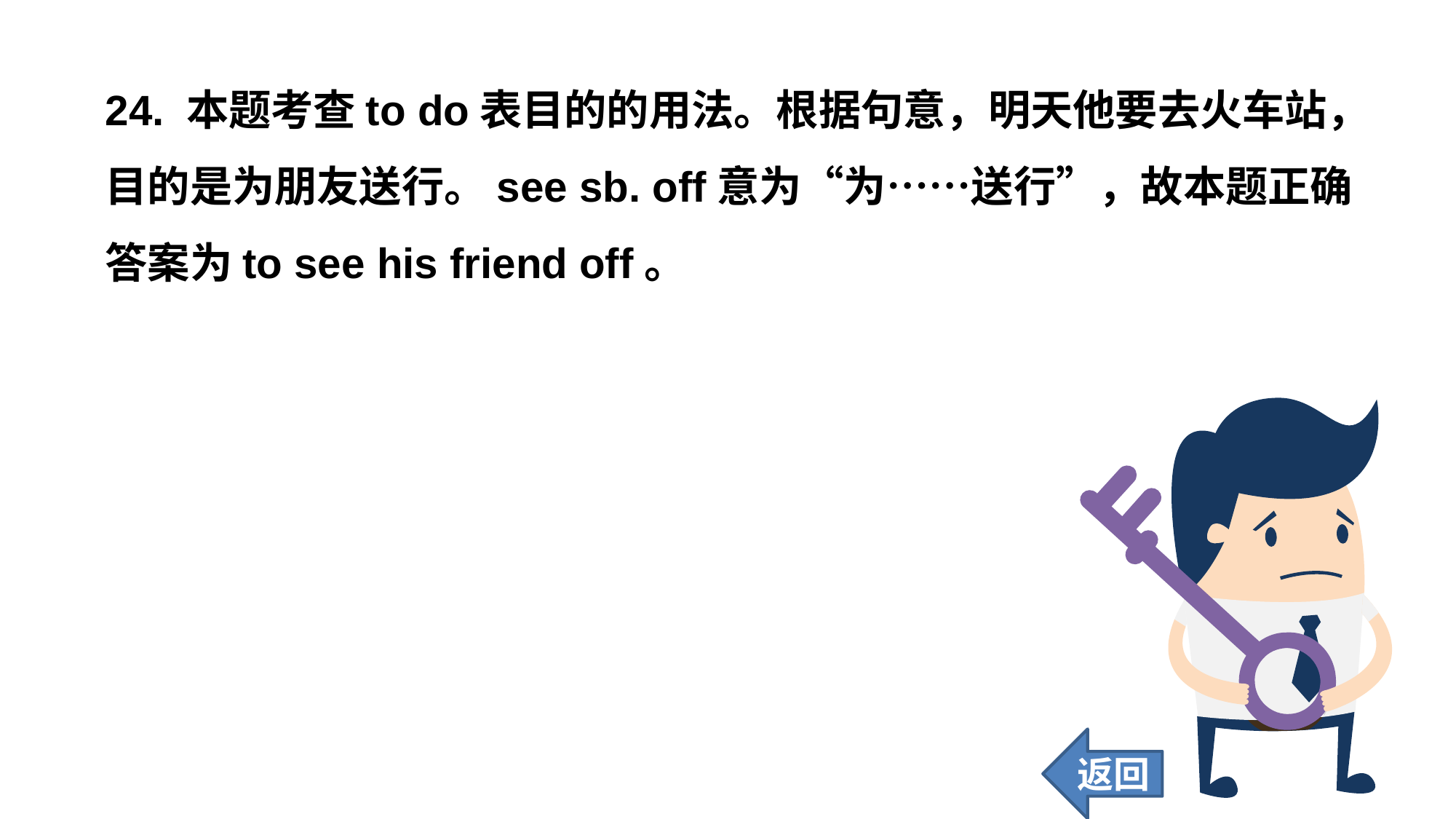

24. 本题考查to do表目的的用法。根据句意，明天他要去火车站，目的是为朋友送行。see sb. off意为“为……送行”，故本题正确答案为to see his friend off。

返回
169